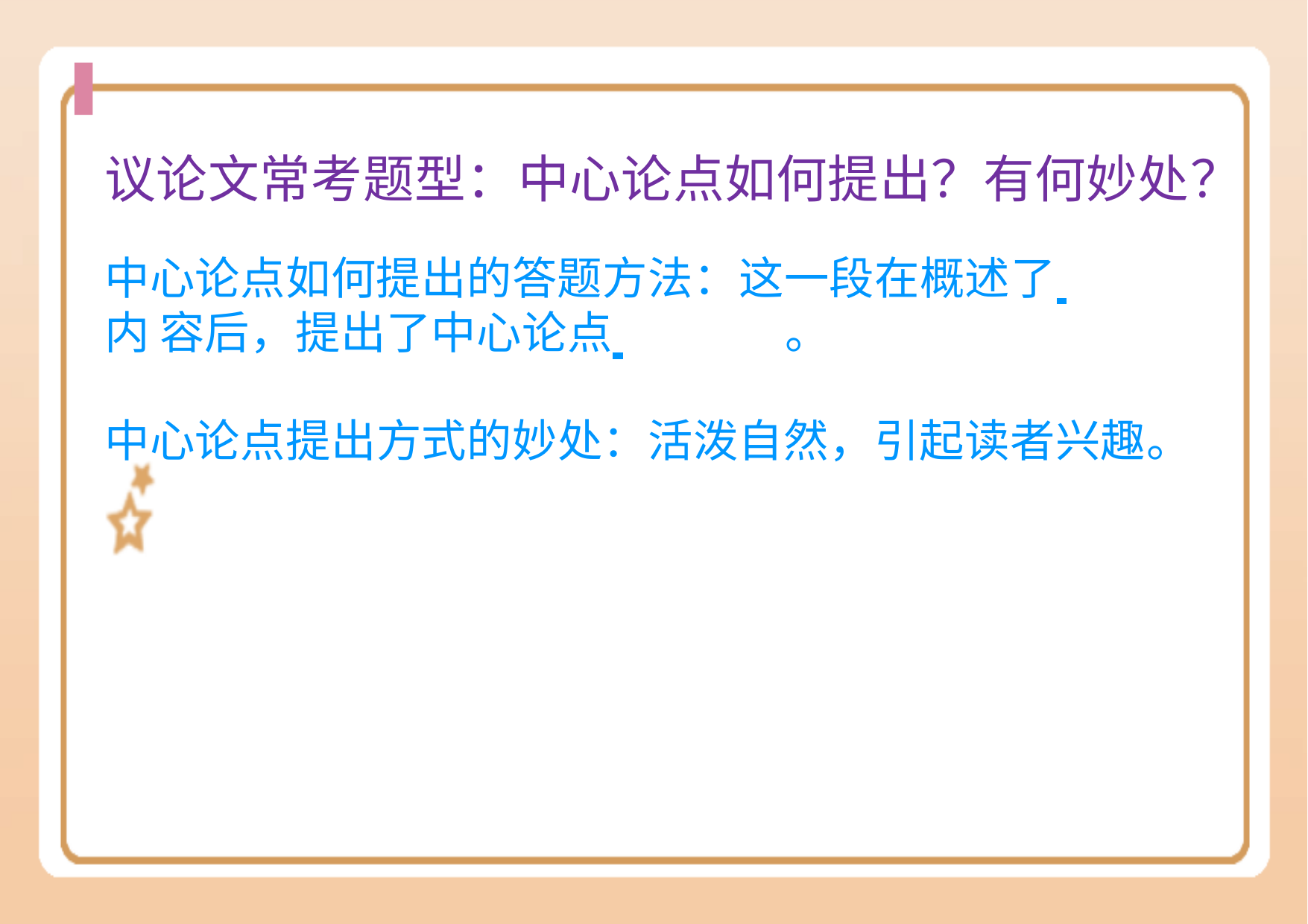

# 议论⽂常考题型：中⼼论点如何提出？有何妙处？
中心论点如何提出的答题方法：这一段在概述了 	内 容后，提出了中心论点 	。
中心论点提出方式的妙处：活泼自然，引起读者兴趣。